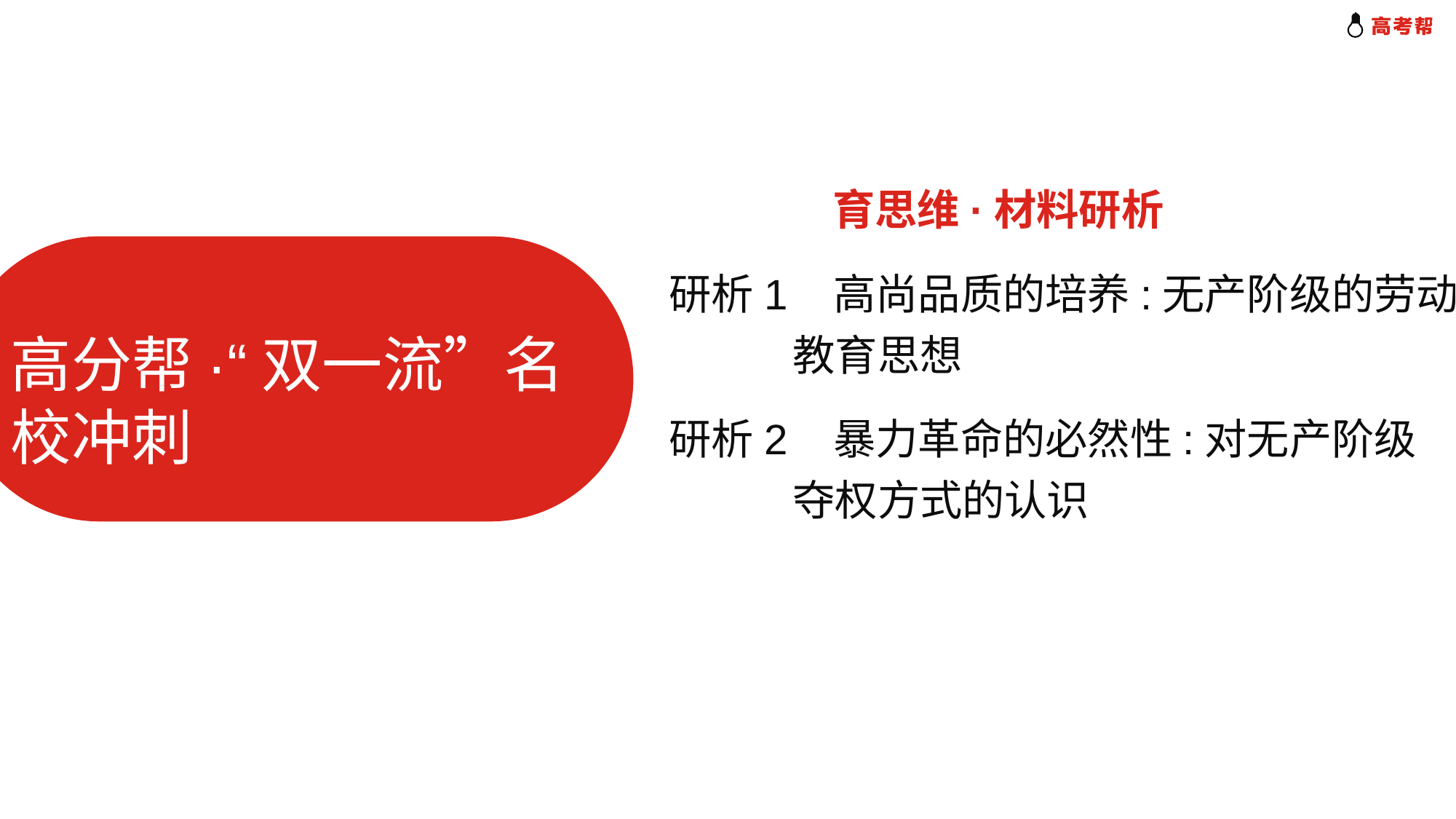

育思维·材料研析
研析1   高尚品质的培养:无产阶级的劳动
            教育思想
高分帮·“双一流”名校冲刺
研析2   暴力革命的必然性:对无产阶级
            夺权方式的认识